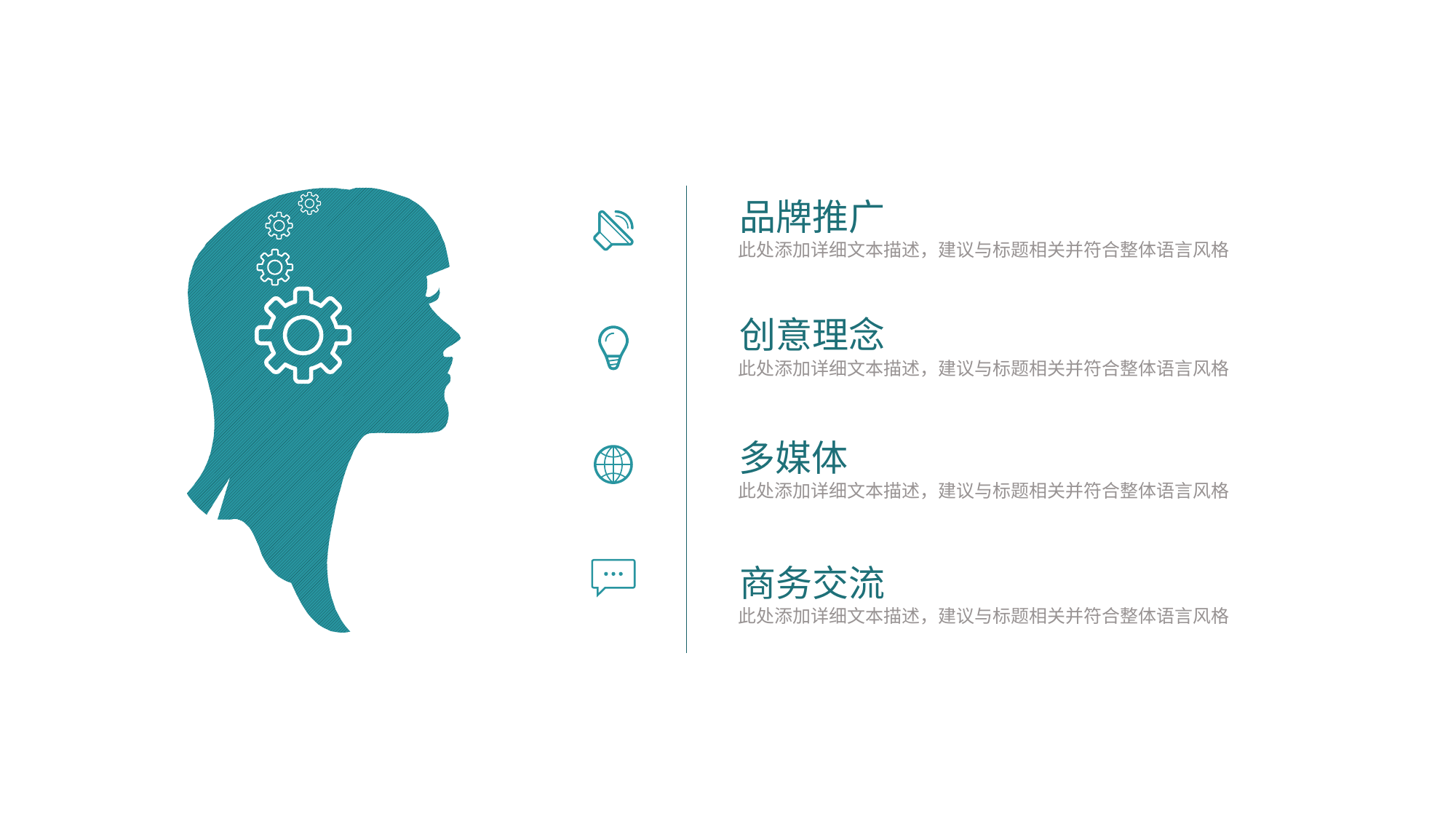

品牌推广
此处添加详细文本描述，建议与标题相关并符合整体语言风格

创意理念
此处添加详细文本描述，建议与标题相关并符合整体语言风格

多媒体
此处添加详细文本描述，建议与标题相关并符合整体语言风格

商务交流
此处添加详细文本描述，建议与标题相关并符合整体语言风格